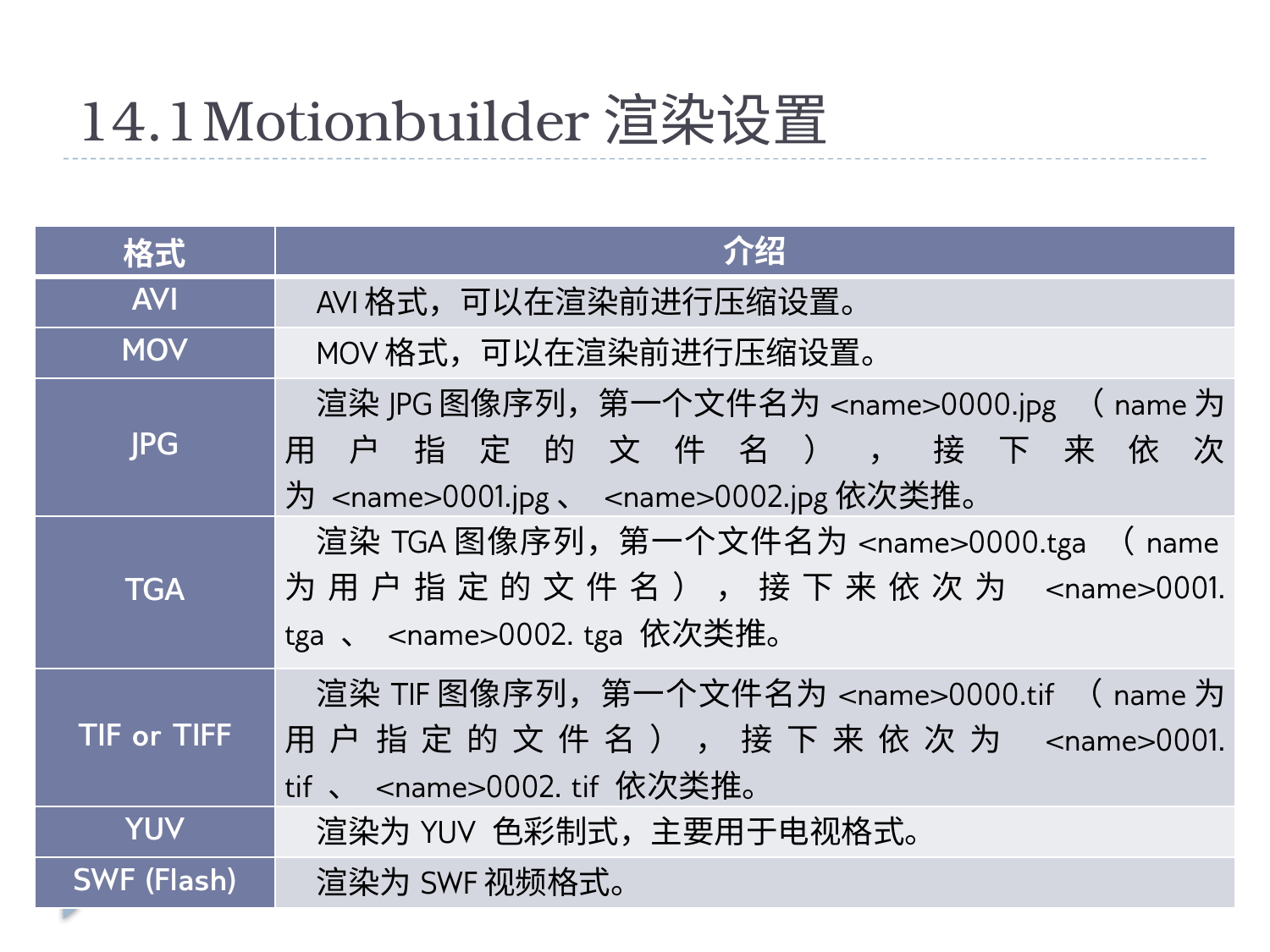

# 14.1	Motionbuilder渲染设置
| 格式 | 介绍 |
| --- | --- |
| AVI | AVI格式，可以在渲染前进行压缩设置。 |
| MOV | MOV格式，可以在渲染前进行压缩设置。 |
| JPG | 渲染JPG图像序列，第一个文件名为<name>0000.jpg （name为用户指定的文件名），接下来依次为 <name>0001.jpg、 <name>0002.jpg依次类推。 |
| TGA | 渲染TGA图像序列，第一个文件名为<name>0000.tga （name为用户指定的文件名），接下来依次为 <name>0001. tga 、 <name>0002. tga 依次类推。 |
| TIF or TIFF | 渲染TIF图像序列，第一个文件名为<name>0000.tif （name为用户指定的文件名），接下来依次为 <name>0001. tif 、 <name>0002. tif 依次类推。 |
| YUV | 渲染为YUV 色彩制式，主要用于电视格式。 |
| SWF (Flash) | 渲染为SWF视频格式。 |